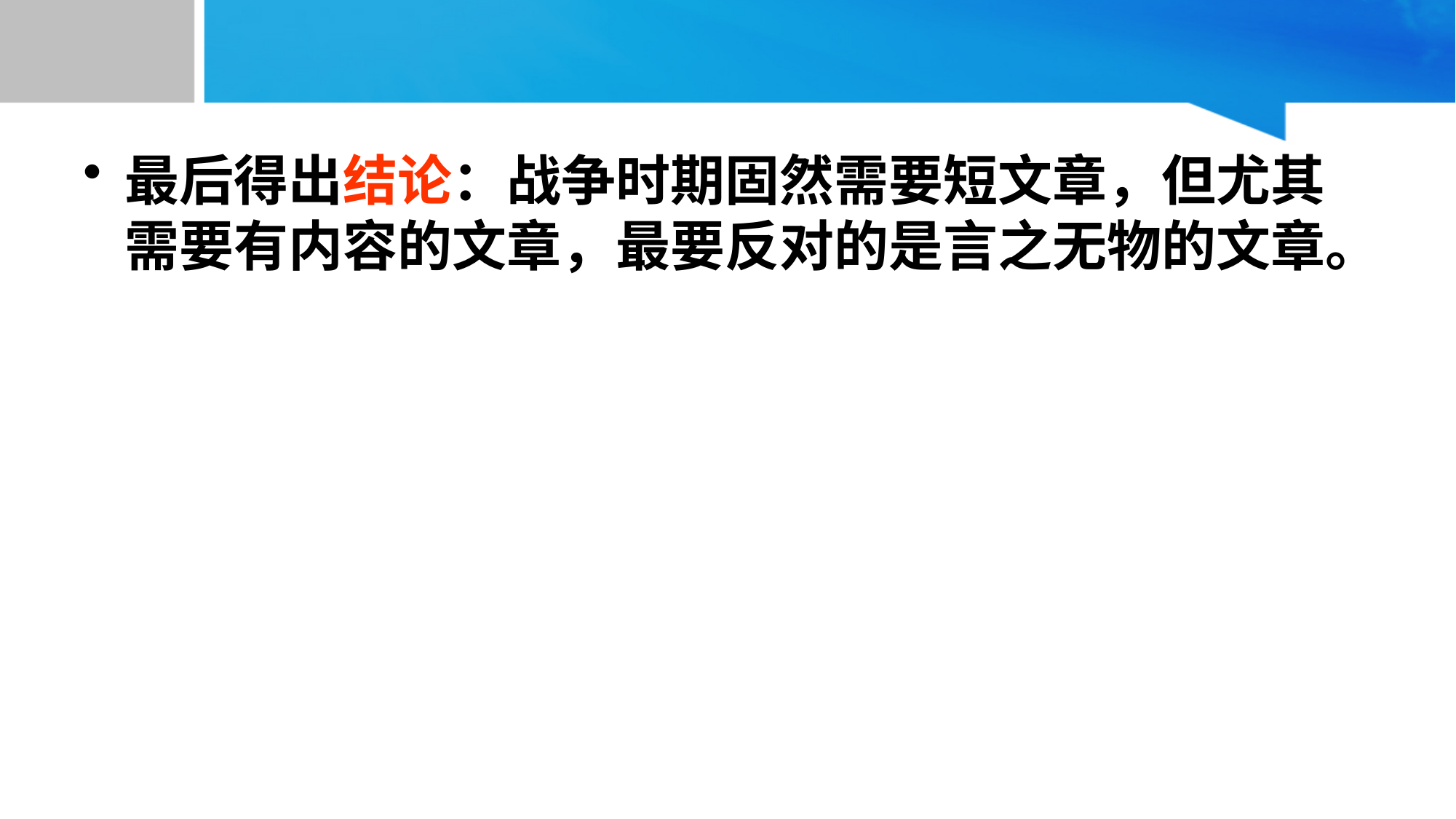

#
最后得出结论：战争时期固然需要短文章，但尤其需要有内容的文章，最要反对的是言之无物的文章。